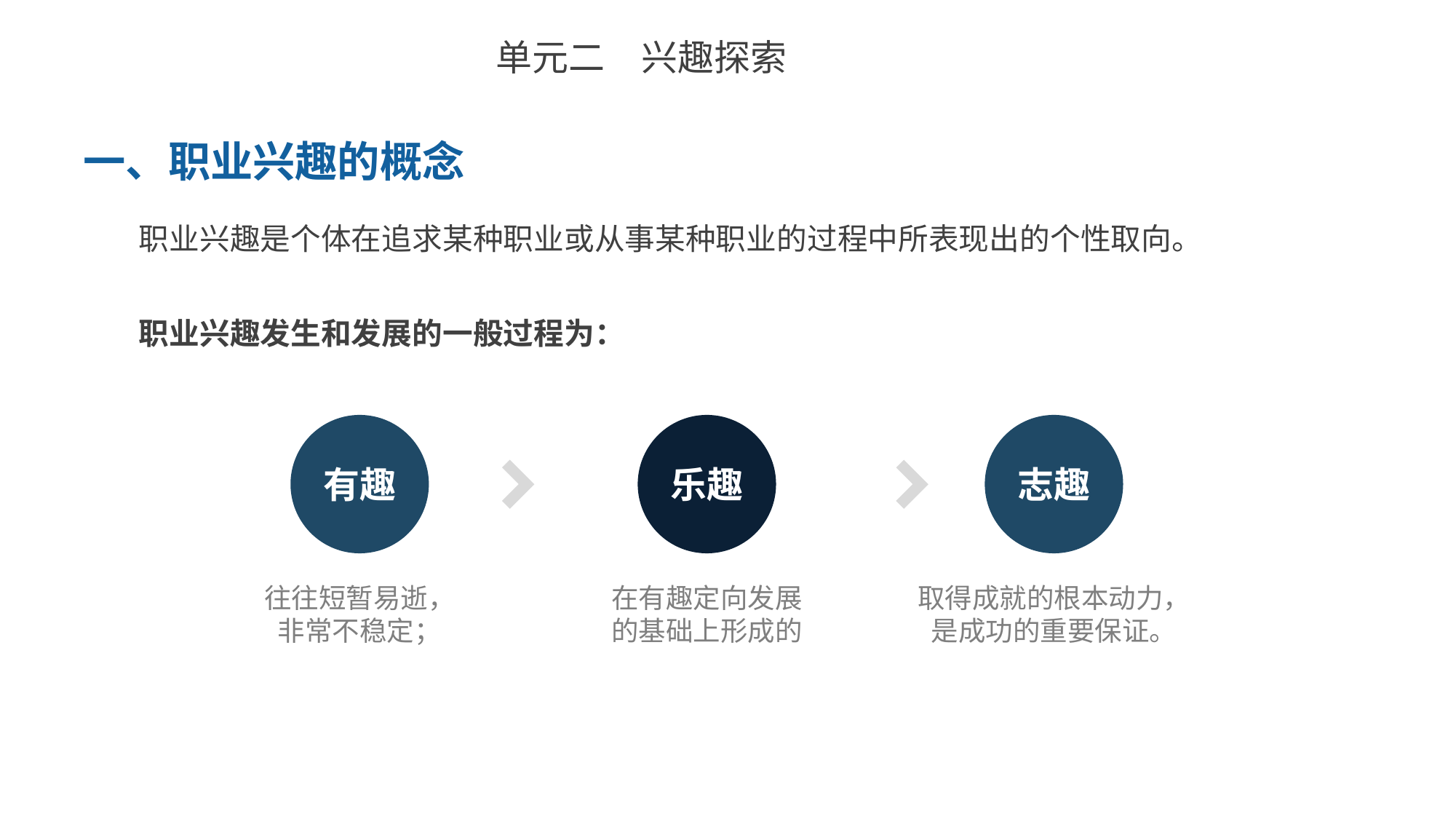

单元二　兴趣探索
一、职业兴趣的概念
职业兴趣是个体在追求某种职业或从事某种职业的过程中所表现出的个性取向。

职业兴趣发生和发展的一般过程为：
有趣
乐趣
志趣

往往短暂易逝，非常不稳定；
在有趣定向发展的基础上形成的
取得成就的根本动力，是成功的重要保证。